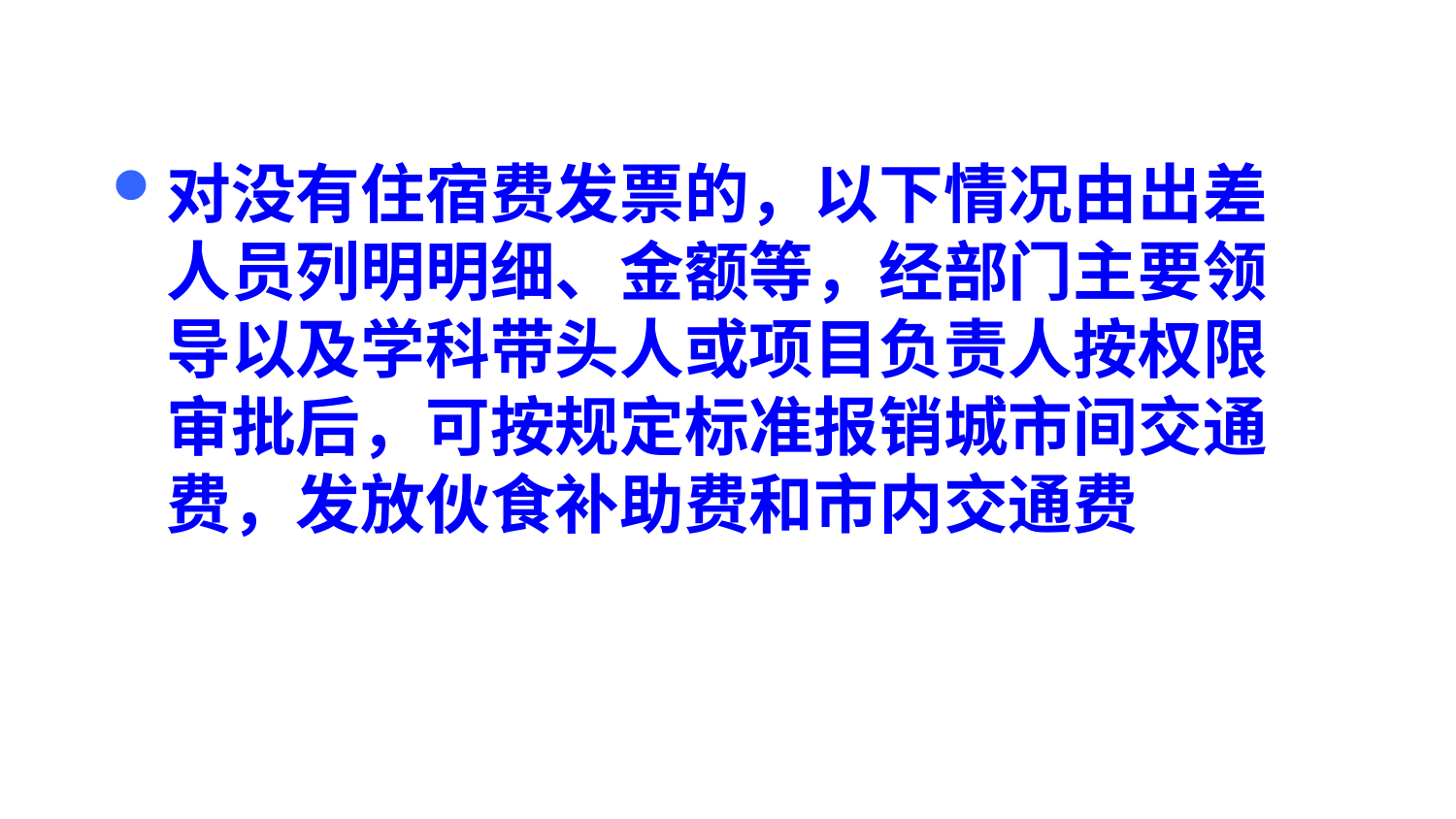

对没有住宿费发票的，以下情况由出差人员列明明细、金额等，经部门主要领导以及学科带头人或项目负责人按权限审批后，可按规定标准报销城市间交通费，发放伙食补助费和市内交通费